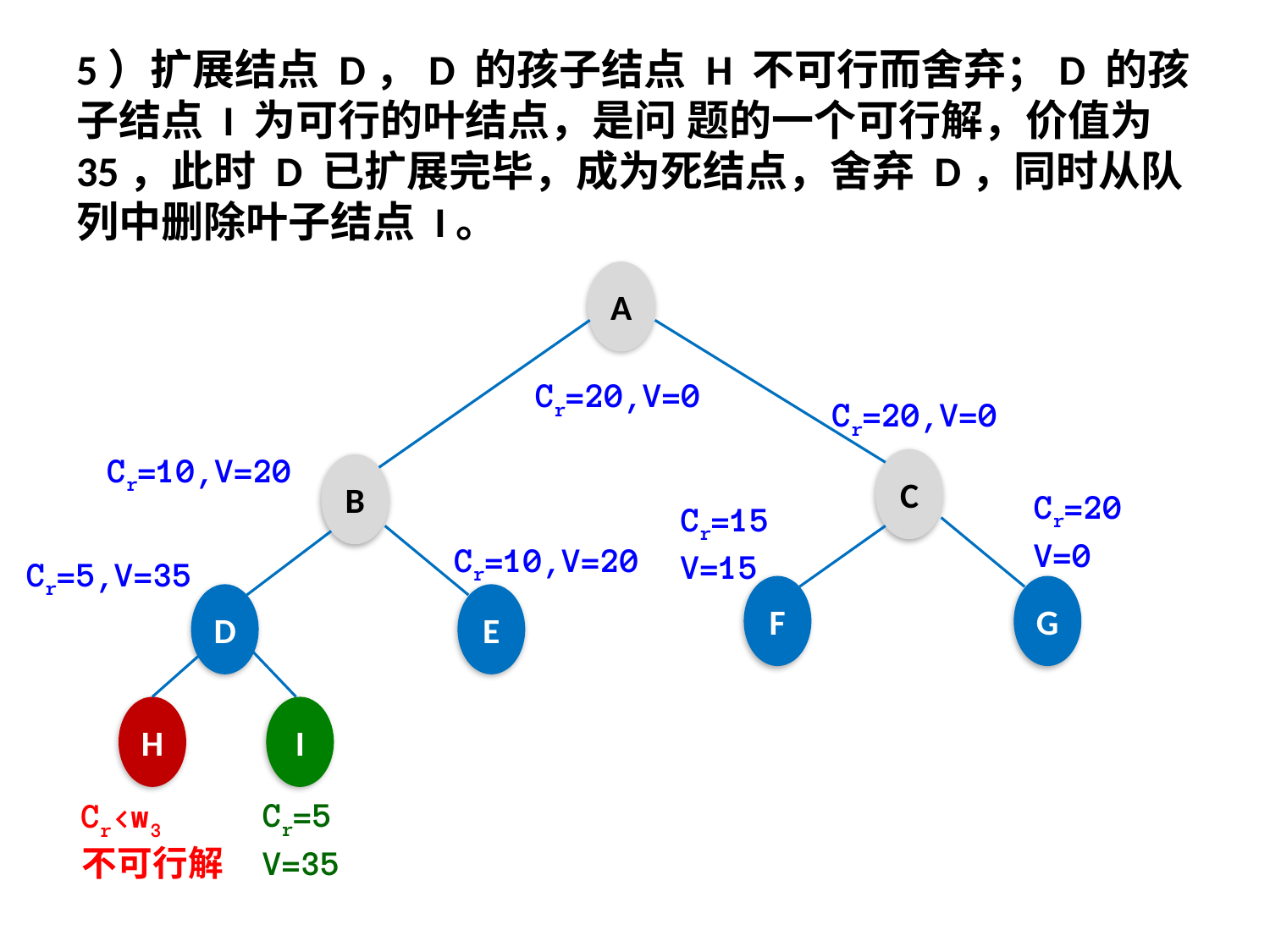

5）扩展结点 D，D 的孩子结点 H 不可行而舍弃；D 的孩子结点 I 为可行的叶结点，是问 题的一个可行解，价值为 35，此时 D 已扩展完毕，成为死结点，舍弃 D，同时从队列中删除叶子结点 I。

A
Cr=20,V=0
Cr=20,V=0
Cr=10,V=20
C
B
Cr=20
V=0
Cr=15
V=15
Cr=10,V=20
Cr=5,V=35
F
G
D
E
H
I
Cr=5
V=35
Cr<w3
不可行解